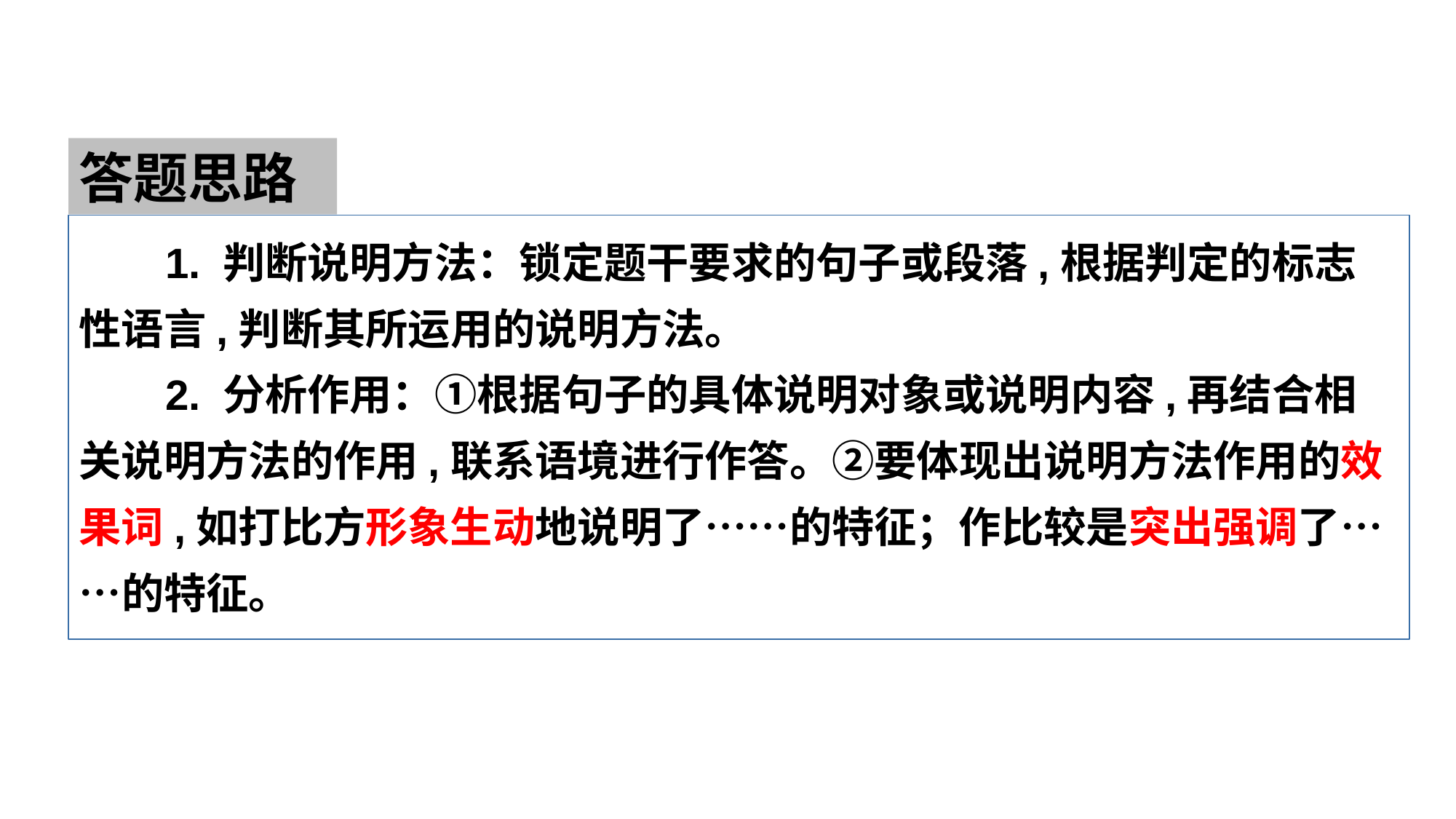

答题思路
1. 判断说明方法：锁定题干要求的句子或段落,根据判定的标志性语言,判断其所运用的说明方法。
2. 分析作用：①根据句子的具体说明对象或说明内容,再结合相关说明方法的作用,联系语境进行作答。②要体现出说明方法作用的效果词,如打比方形象生动地说明了……的特征；作比较是突出强调了……的特征。